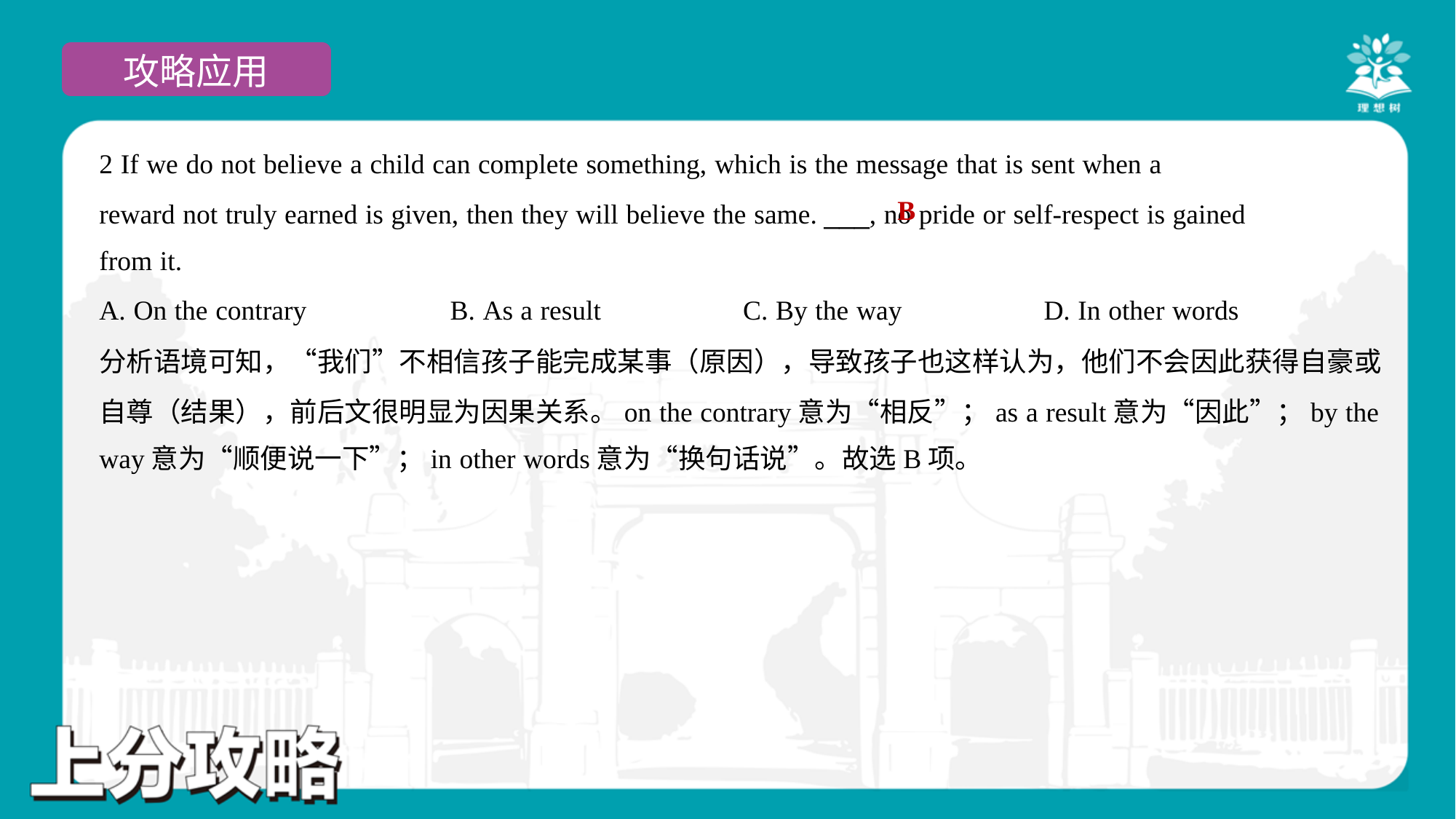

2 If we do not believe a child can complete something, which is the message that is sent when a
reward not truly earned is given, then they will believe the same. ___, no pride or self-respect is gained
from it.
B
A. On the contrary	B. As a result	C. By the way	D. In other words
分析语境可知，“我们”不相信孩子能完成某事（原因），导致孩子也这样认为，他们不会因此获得自豪或
自尊（结果），前后文很明显为因果关系。on the contrary意为“相反”；as a result意为“因此”；by the
way意为“顺便说一下”；in other words意为“换句话说”。故选B项。